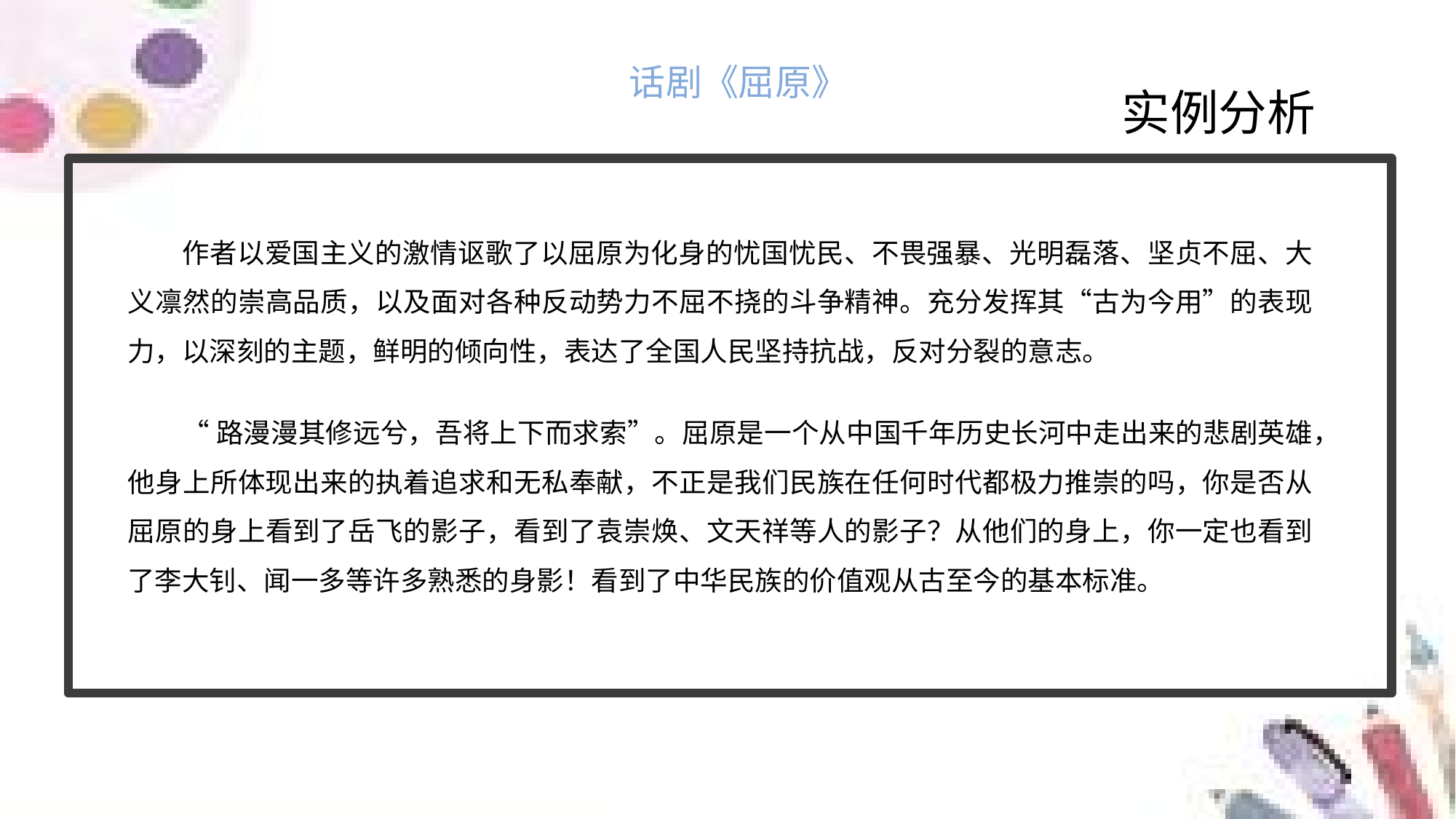

话剧《屈原》
实例分析

作者以爱国主义的激情讴歌了以屈原为化身的忧国忧民、不畏强暴、光明磊落、坚贞不屈、大义凛然的崇高品质，以及面对各种反动势力不屈不挠的斗争精神。充分发挥其“古为今用”的表现力，以深刻的主题，鲜明的倾向性，表达了全国人民坚持抗战，反对分裂的意志。

“路漫漫其修远兮，吾将上下而求索”。屈原是一个从中国千年历史长河中走出来的悲剧英雄，他身上所体现出来的执着追求和无私奉献，不正是我们民族在任何时代都极力推崇的吗，你是否从屈原的身上看到了岳飞的影子，看到了袁崇焕、文天祥等人的影子？从他们的身上，你一定也看到了李大钊、闻一多等许多熟悉的身影！看到了中华民族的价值观从古至今的基本标准。